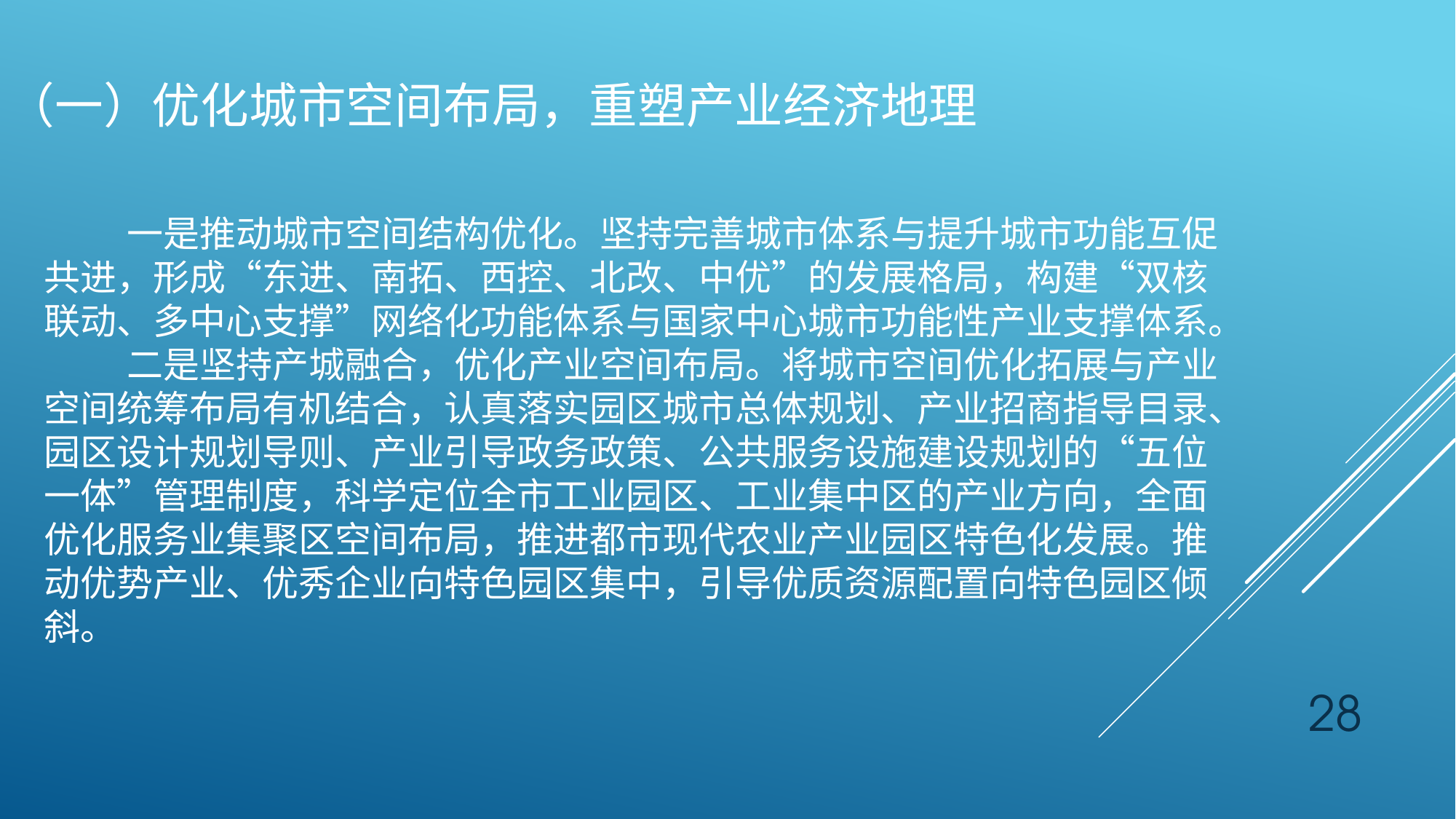

# （一）优化城市空间布局，重塑产业经济地理
         一是推动城市空间结构优化。坚持完善城市体系与提升城市功能互促共进，形成“东进、南拓、西控、北改、中优”的发展格局，构建“双核联动、多中心支撑”网络化功能体系与国家中心城市功能性产业支撑体系。
         二是坚持产城融合，优化产业空间布局。将城市空间优化拓展与产业空间统筹布局有机结合，认真落实园区城市总体规划、产业招商指导目录、园区设计规划导则、产业引导政务政策、公共服务设施建设规划的“五位一体”管理制度，科学定位全市工业园区、工业集中区的产业方向，全面优化服务业集聚区空间布局，推进都市现代农业产业园区特色化发展。推动优势产业、优秀企业向特色园区集中，引导优质资源配置向特色园区倾斜。
28